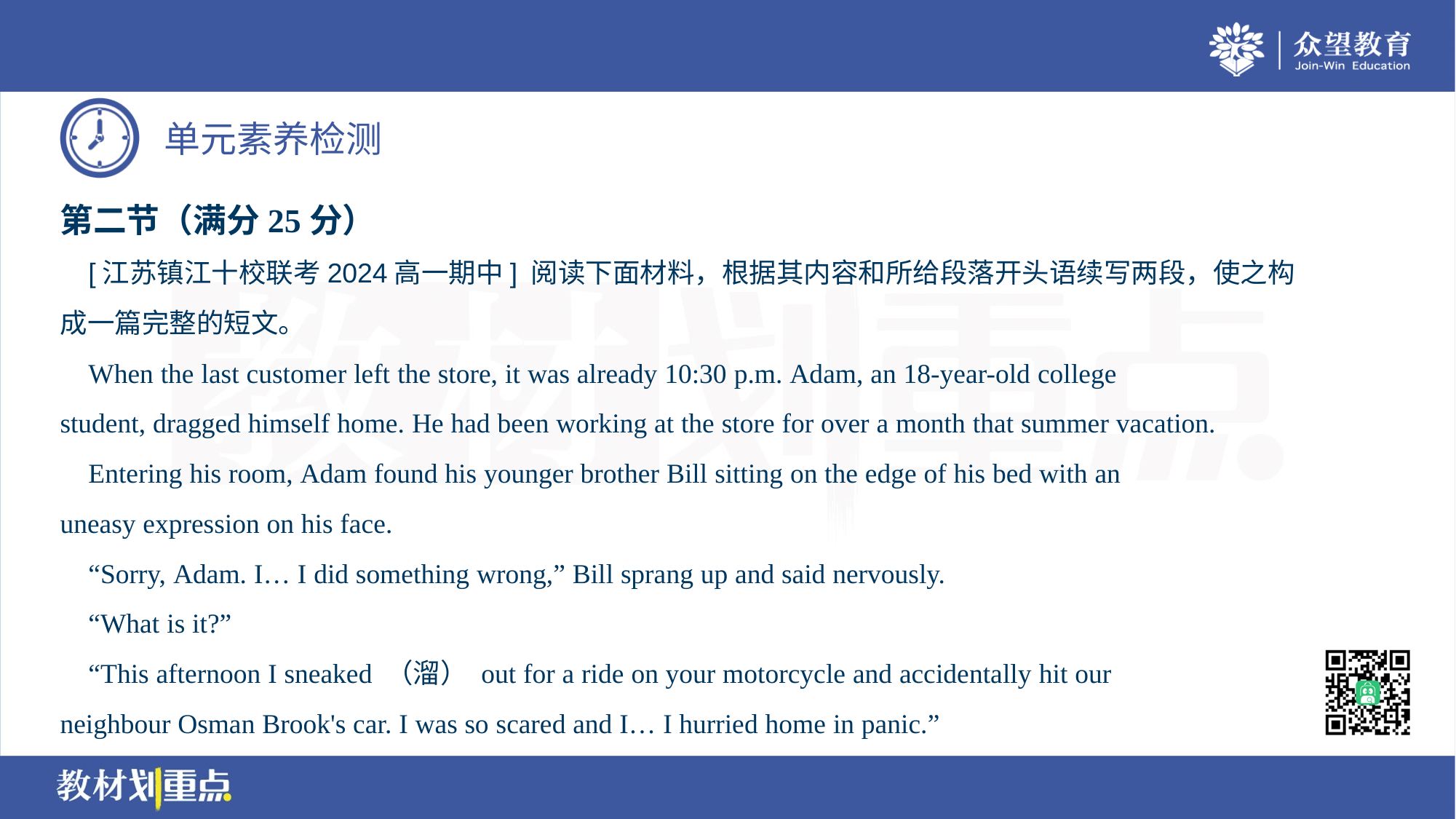

第二节（满分25分）
    [江苏镇江十校联考2024高一期中] 阅读下面材料，根据其内容和所给段落开头语续写两段，使之构
成一篇完整的短文。
    When the last customer left the store, it was already 10:30 p.m. Adam, an 18-year-old college
student, dragged himself home. He had been working at the store for over a month that summer vacation.
    Entering his room, Adam found his younger brother Bill sitting on the edge of his bed with an
uneasy expression on his face.
    “Sorry, Adam. I… I did something wrong,” Bill sprang up and said nervously.
    “What is it?”
    “This afternoon I sneaked （溜） out for a ride on your motorcycle and accidentally hit our
neighbour Osman Brook's car. I was so scared and I… I hurried home in panic.”